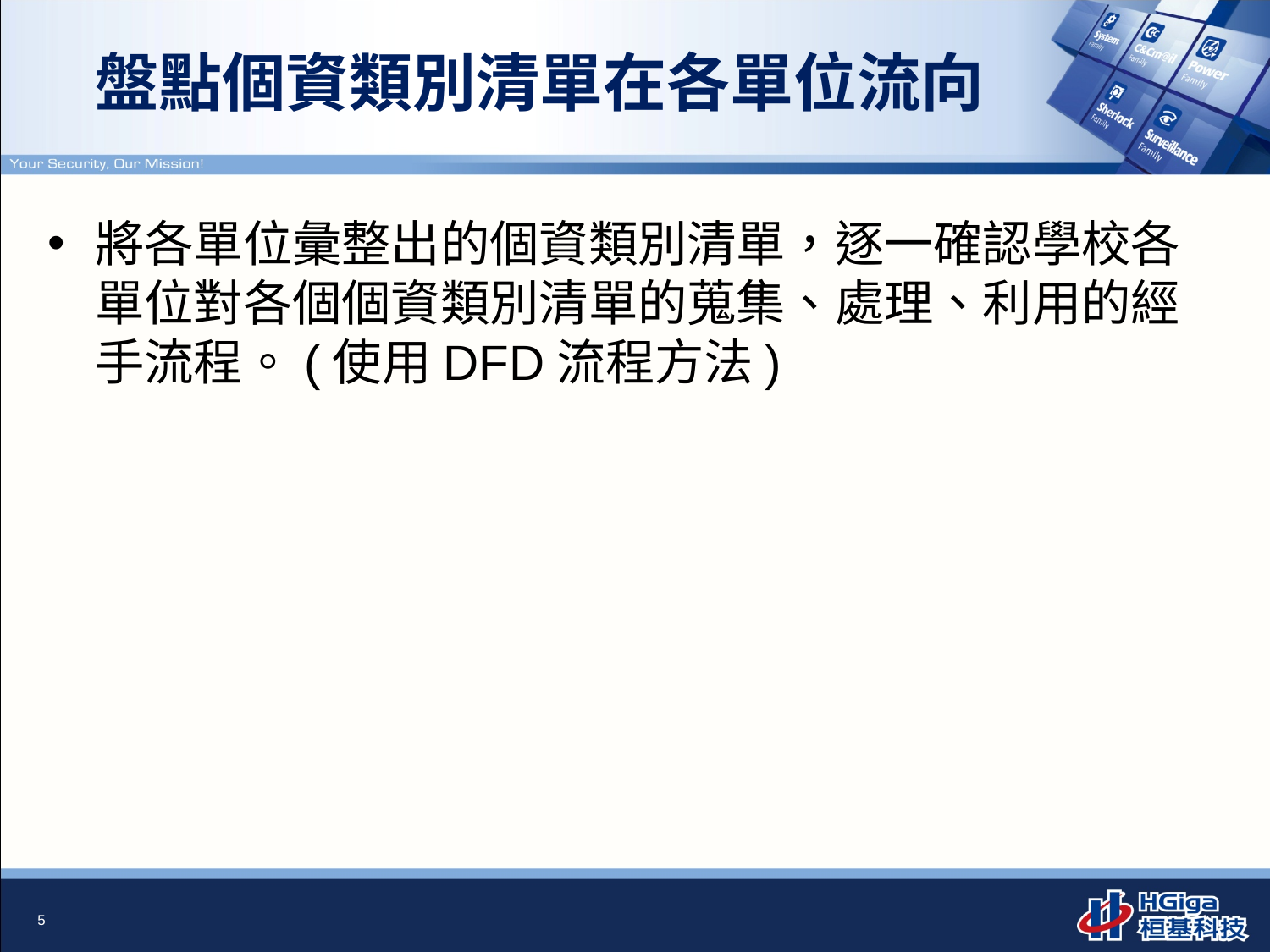

# 盤點個資類別清單在各單位流向
將各單位彙整出的個資類別清單，逐一確認學校各單位對各個個資類別清單的蒐集、處理、利用的經手流程。(使用DFD流程方法)
5